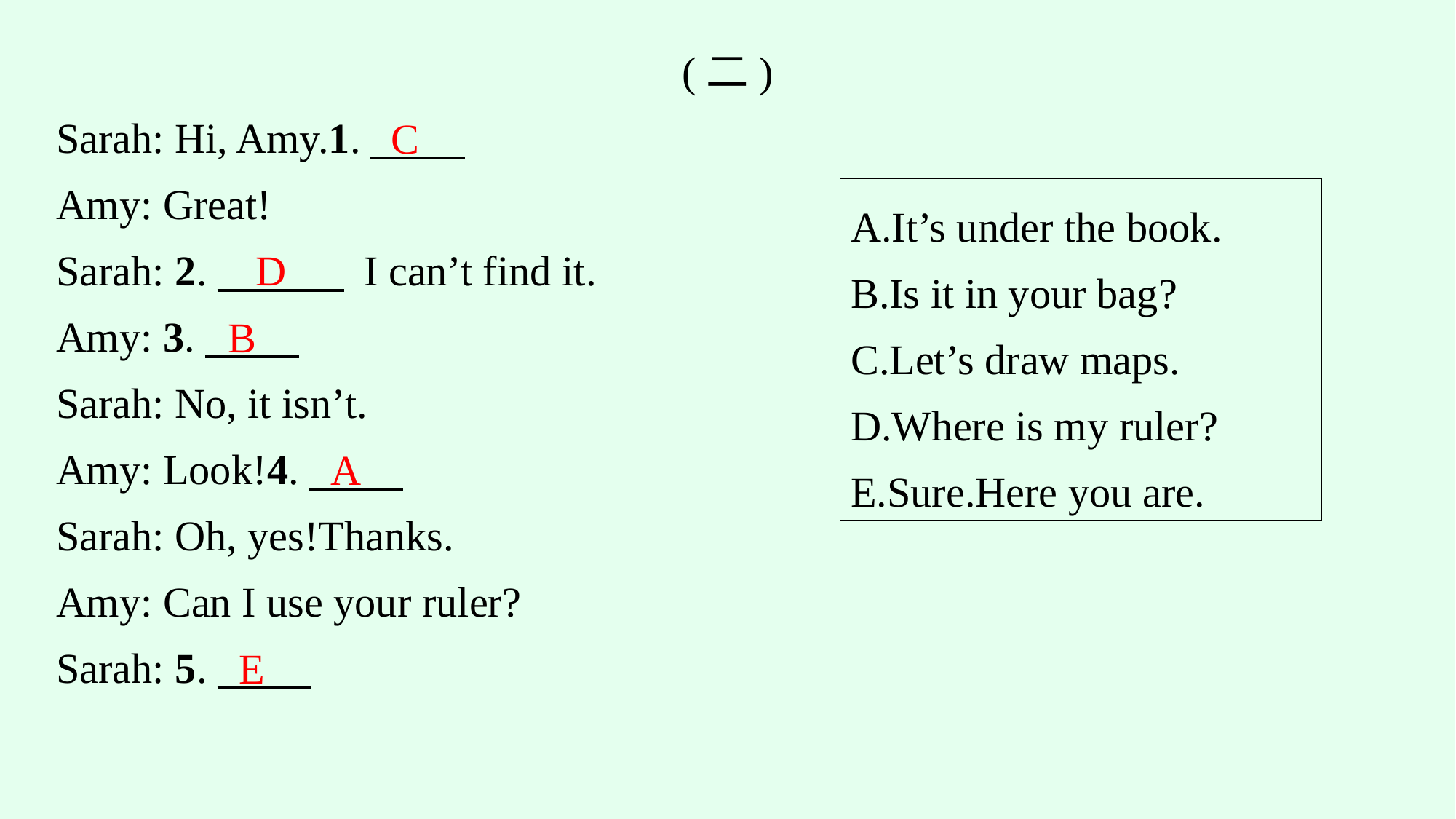

(二)
Sarah: Hi, Amy.1.
Amy: Great!
Sarah: 2.　　　 I can’t find it.
Amy: 3.
Sarah: No, it isn’t.
Amy: Look!4.
Sarah: Oh, yes!Thanks.
Amy: Can I use your ruler?
Sarah: 5.
C
A.It’s under the book.
B.Is it in your bag?
C.Let’s draw maps.
D.Where is my ruler?
E.Sure.Here you are.
D
B
A
E